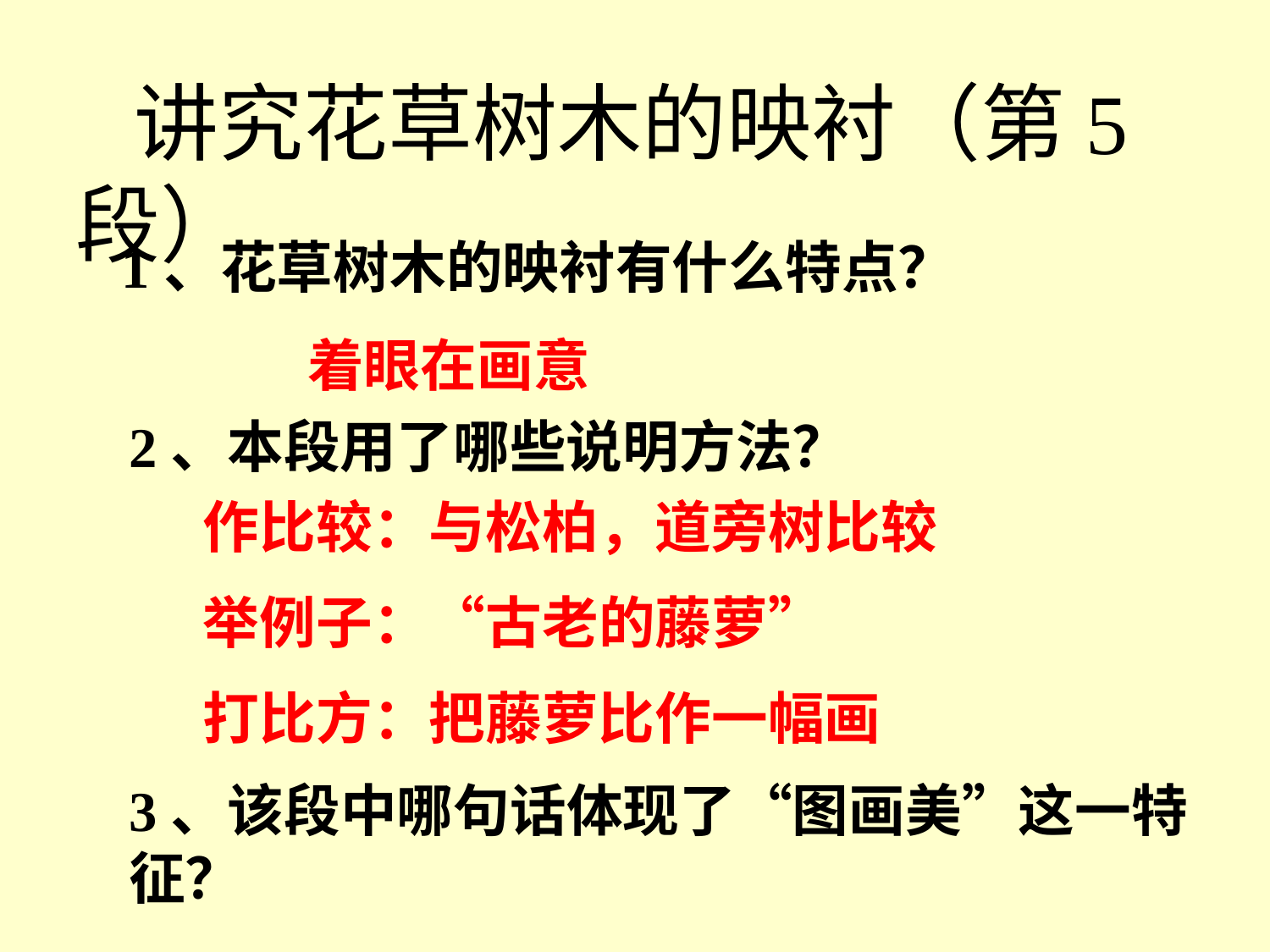

讲究花草树木的映衬（第5段）
1、花草树木的映衬有什么特点？

着眼在画意
2、本段用了哪些说明方法？
作比较：与松柏，道旁树比较
举例子：“古老的藤萝”
打比方：把藤萝比作一幅画
3、该段中哪句话体现了“图画美”这一特征？